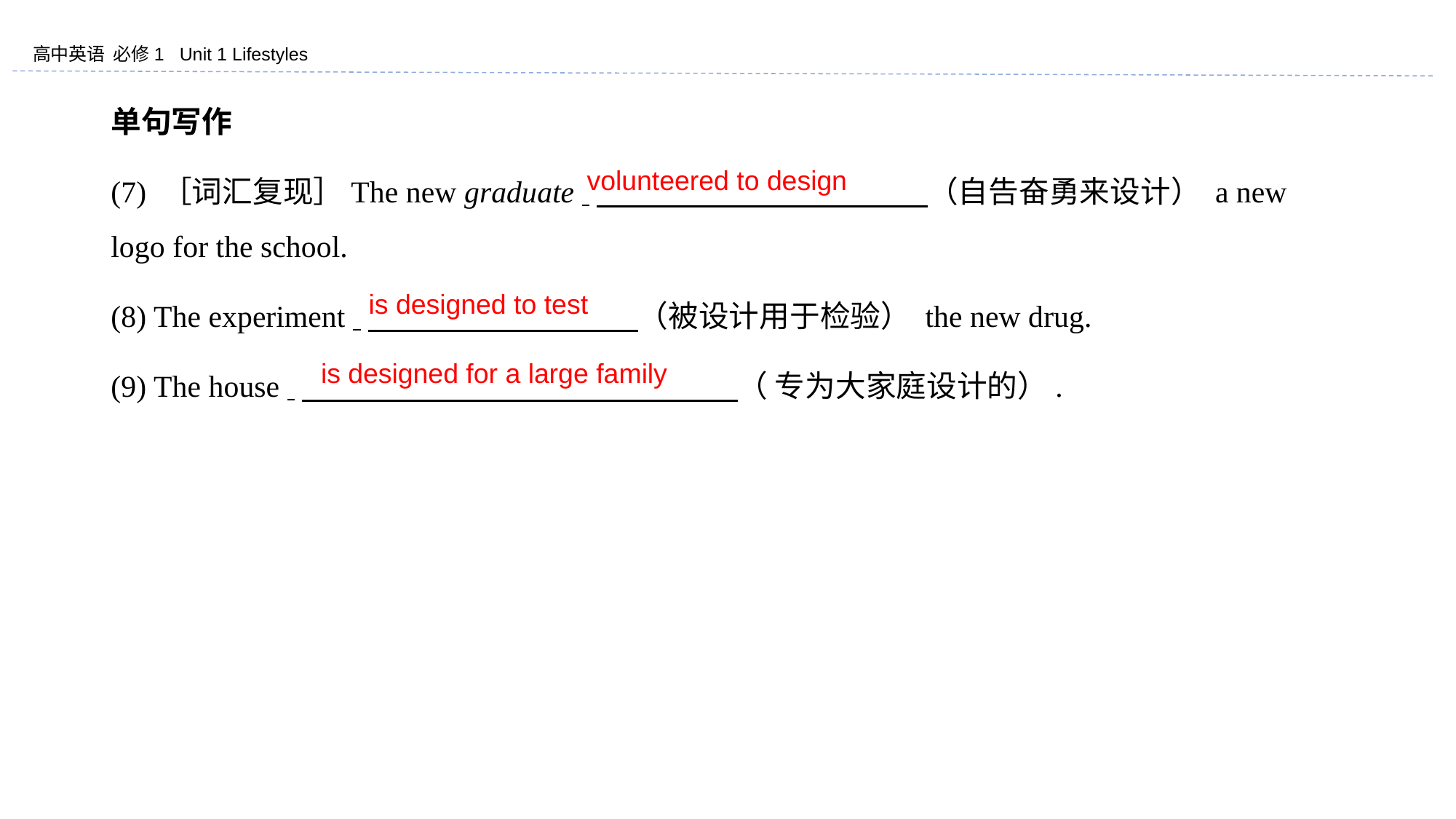

单句写作
(7) ［词汇复现］The new graduate  　　　　  　　　　  　　（自告奋勇来设计） a new logo for the school.
(8) The experiment  　　　　  　　　　  （被设计用于检验） the new drug.
(9) The house  　　　　  　　　　  　　　　  　（ 专为大家庭设计的）.

volunteered to design
is designed to test
is designed for a large family